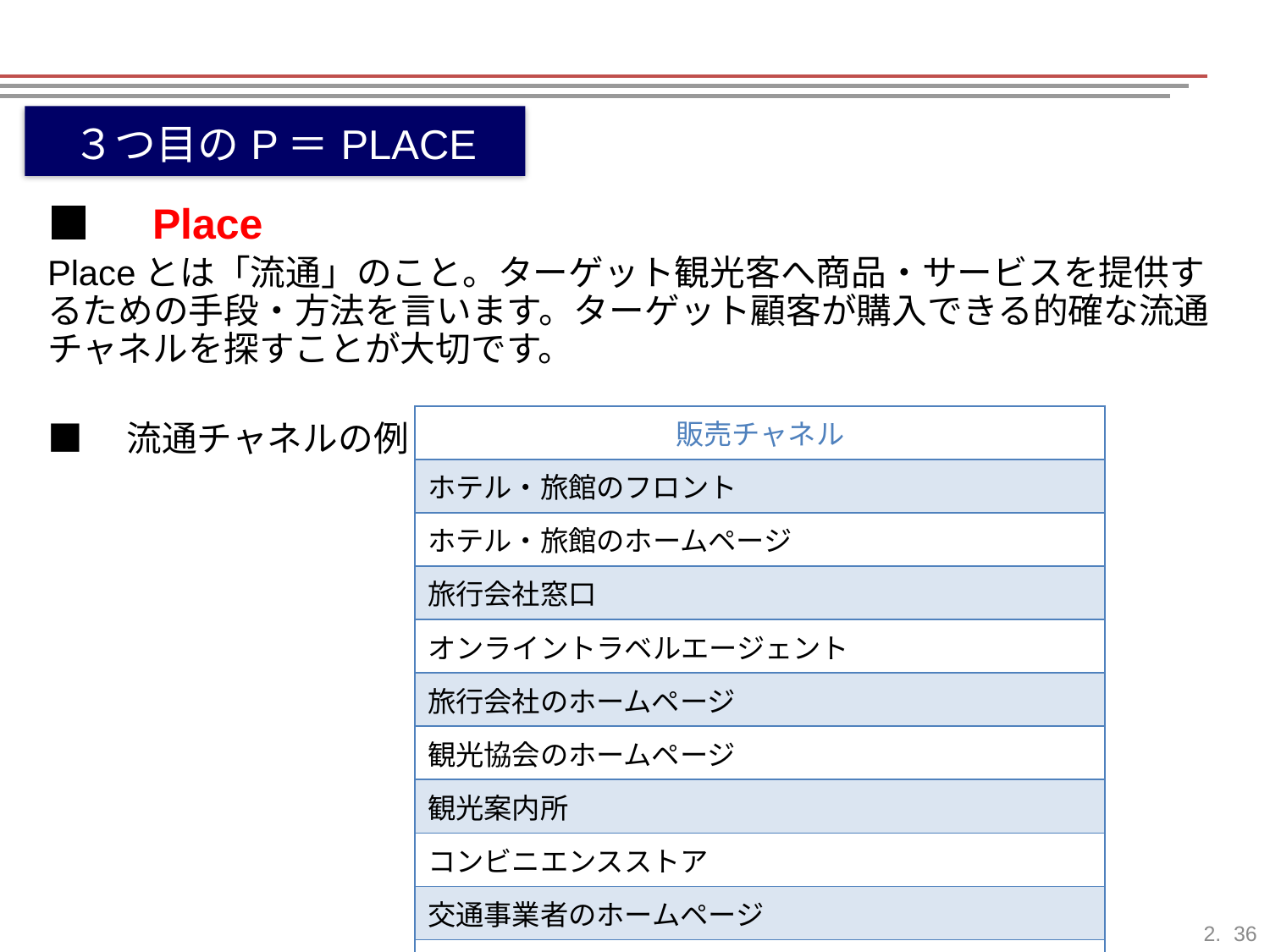

３つ目のP＝PLACE
■　Place
Placeとは「流通」のこと。ターゲット観光客へ商品・サービスを提供するための手段・方法を言います。ターゲット顧客が購入できる的確な流通チャネルを探すことが大切です。

■　流通チャネルの例
| 販売チャネル |
| --- |
| ホテル・旅館のフロント |
| ホテル・旅館のホームページ |
| 旅行会社窓口 |
| オンライントラベルエージェント |
| 旅行会社のホームページ |
| 観光協会のホームページ |
| 観光案内所 |
| コンビニエンスストア |
| 交通事業者のホームページ |
| 旅行の雑誌・TVでの申し込み |
36